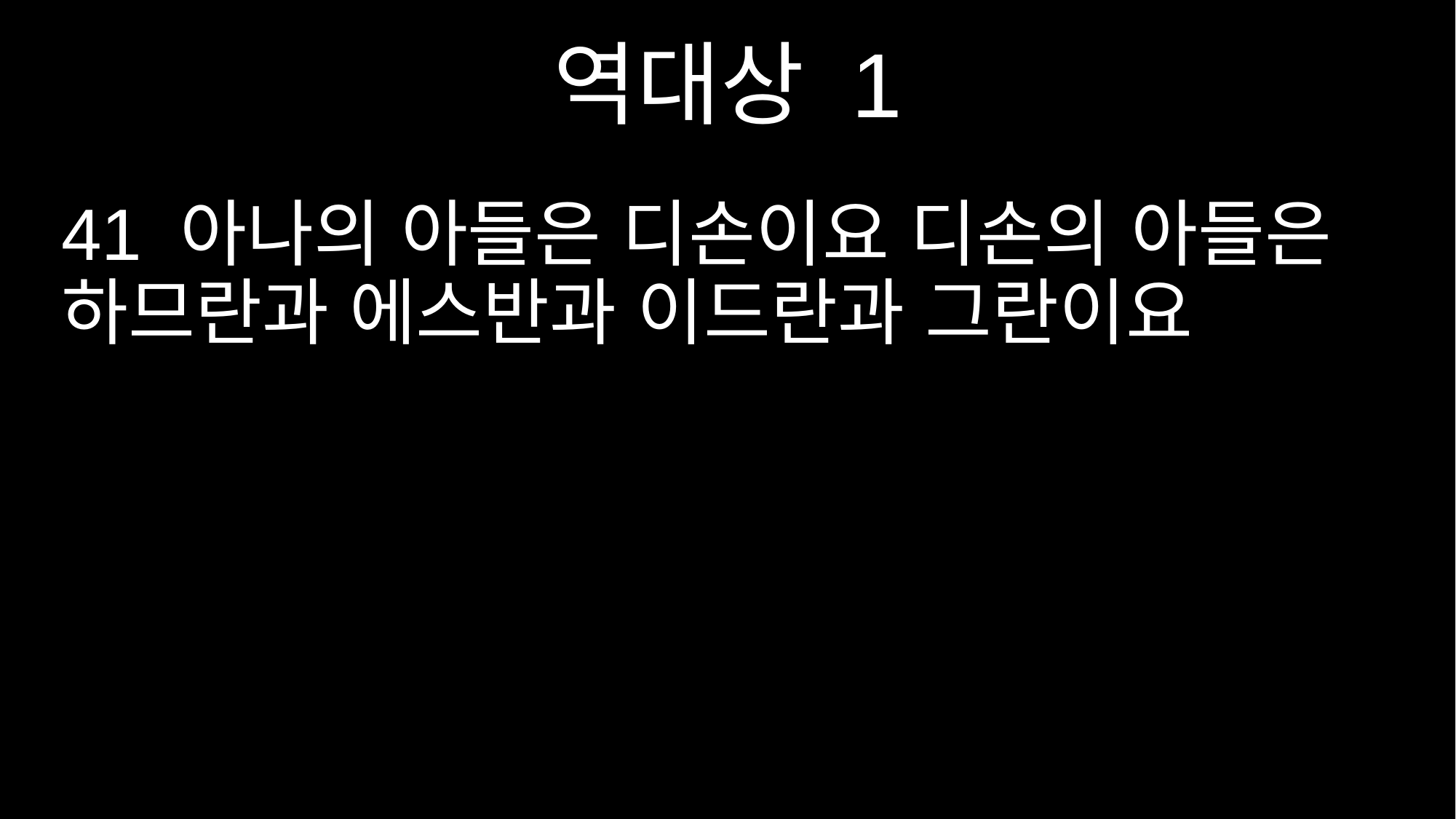

역대상 1
41 아나의 아들은 디손이요 디손의 아들은 하므란과 에스반과 이드란과 그란이요